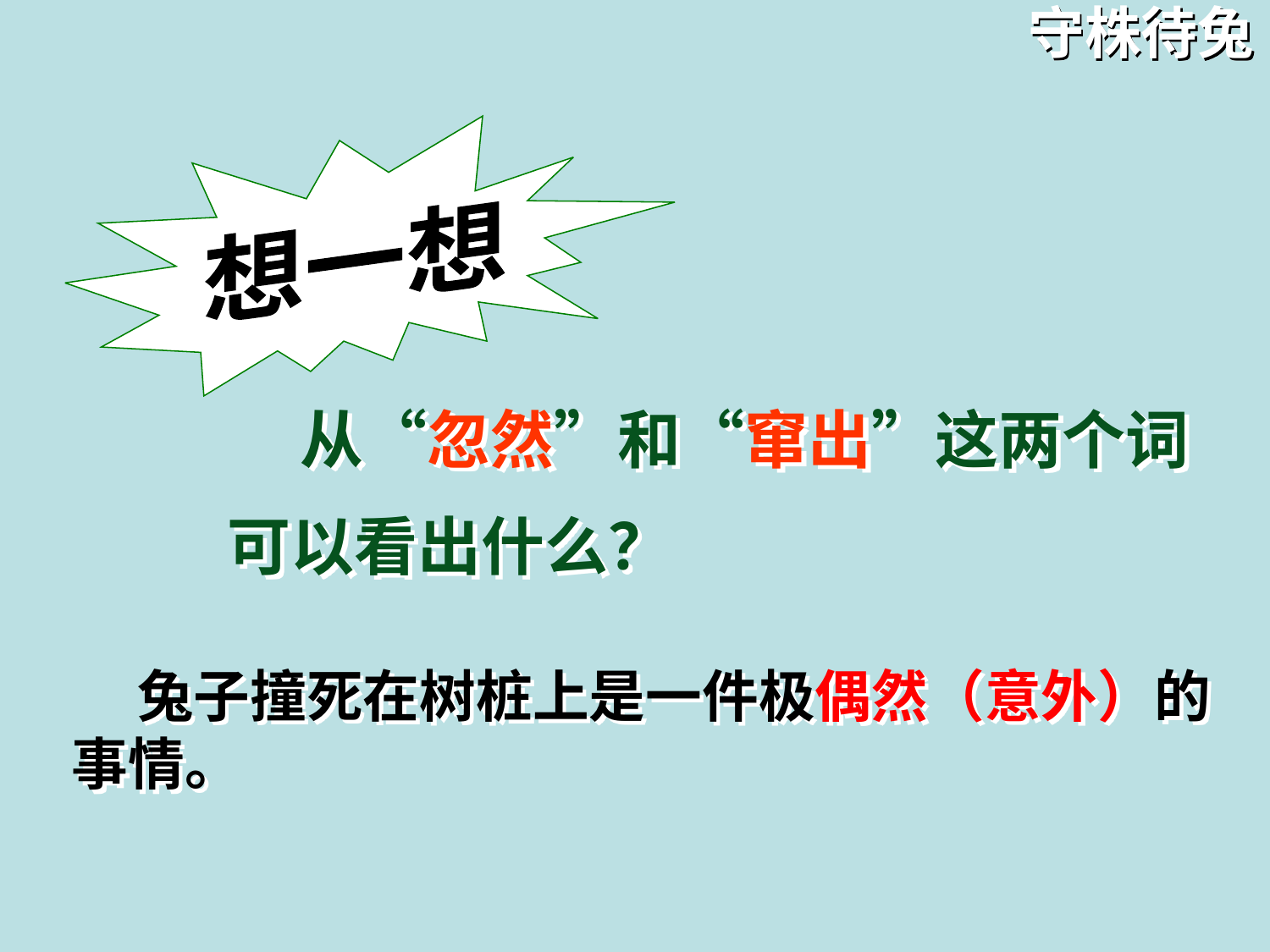

守株待兔

想一想
    从“忽然”和“窜出”这两个词可以看出什么？
    兔子撞死在树桩上是一件极偶然（意外）的事情。